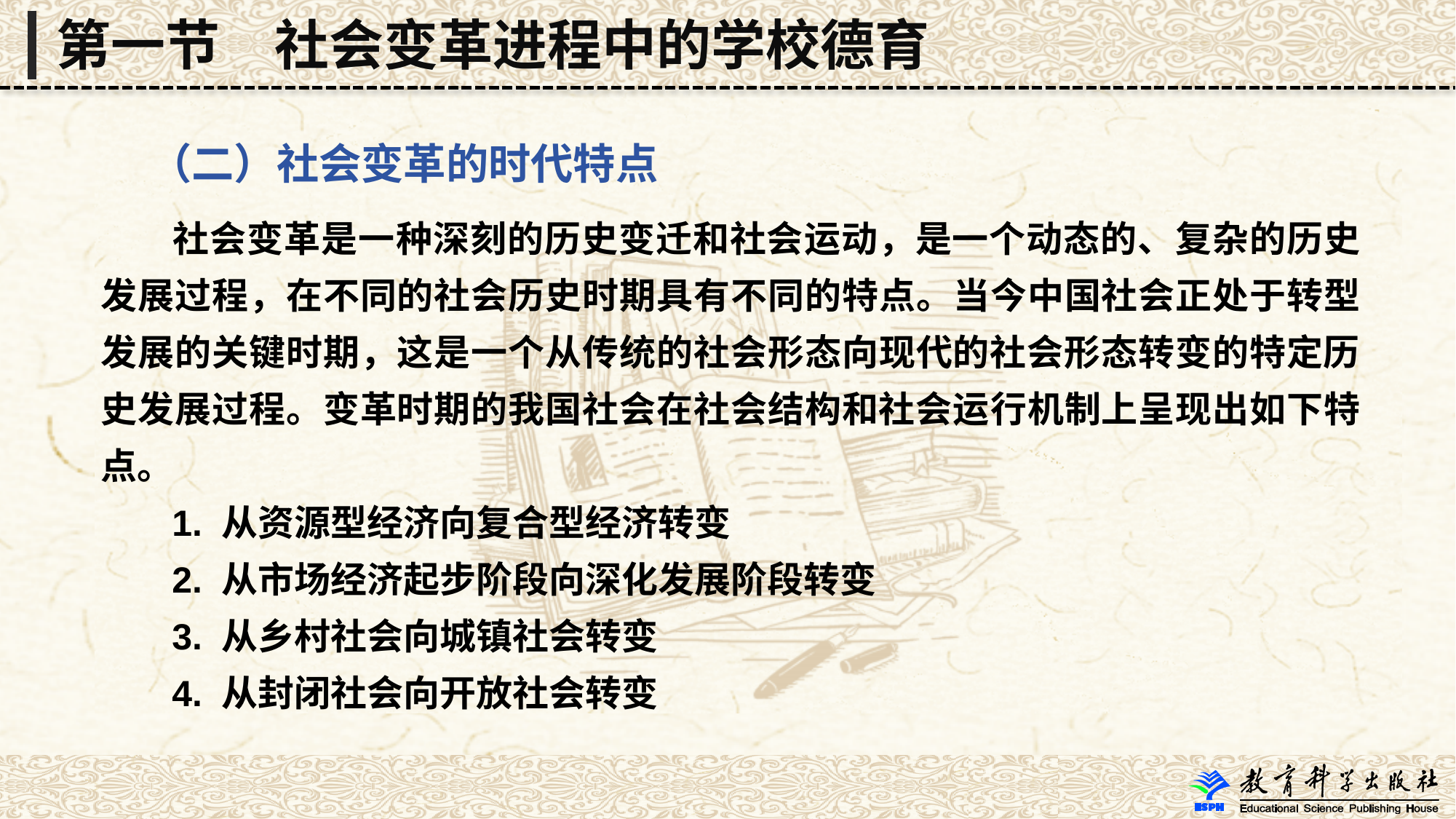

第一节　社会变革进程中的学校德育
    （二）社会变革的时代特点

       社会变革是一种深刻的历史变迁和社会运动，是一个动态的、复杂的历史发展过程，在不同的社会历史时期具有不同的特点。当今中国社会正处于转型发展的关键时期，这是一个从传统的社会形态向现代的社会形态转变的特定历史发展过程。变革时期的我国社会在社会结构和社会运行机制上呈现出如下特点。
       1. 从资源型经济向复合型经济转变
       2. 从市场经济起步阶段向深化发展阶段转变
       3. 从乡村社会向城镇社会转变
       4. 从封闭社会向开放社会转变